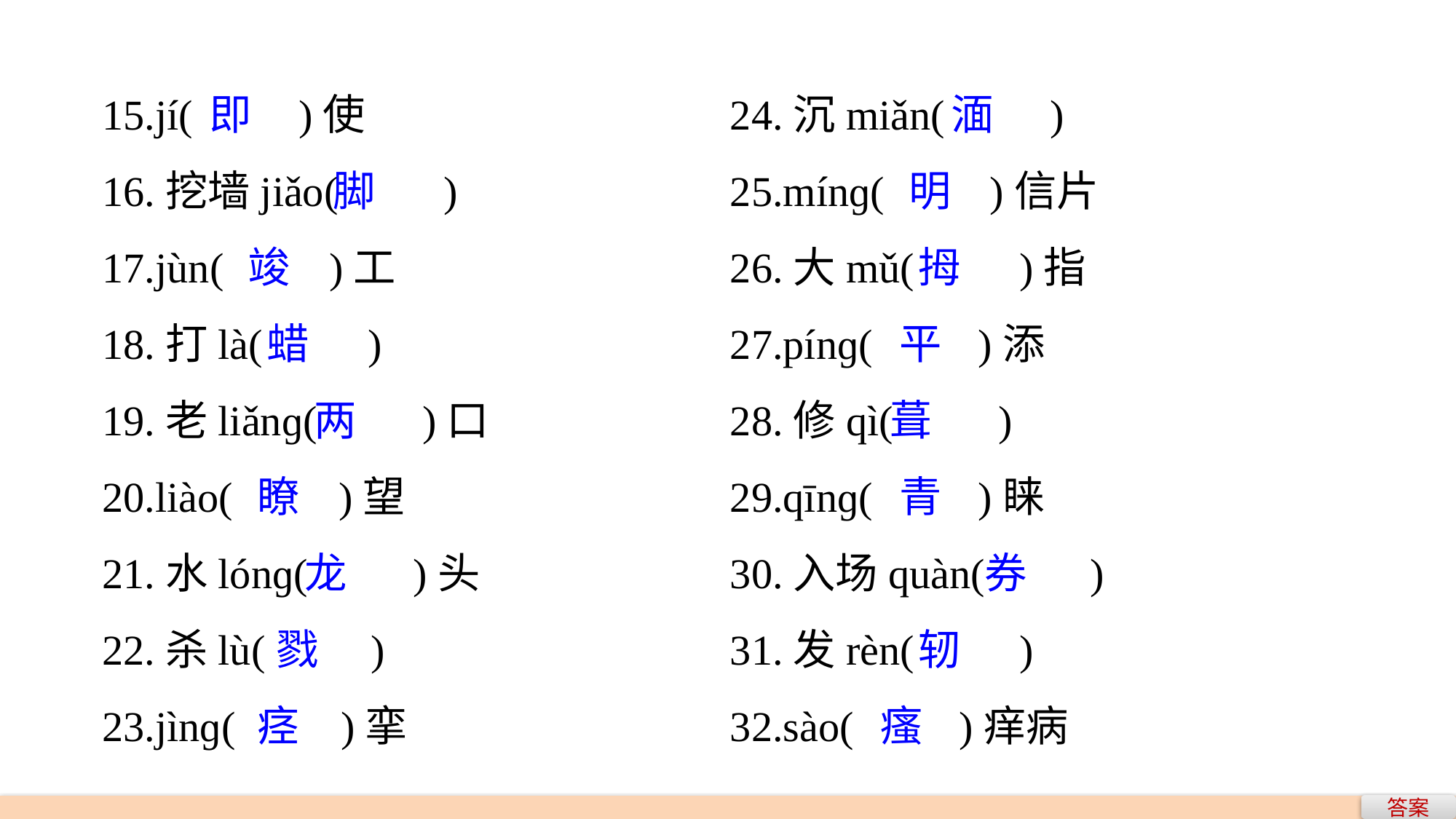

15.jí(　　)使
16.挖墙jiǎo(　　)
17.jùn(　　)工
18.打là(　　)
19.老liǎnɡ(　　)口
20.liào(　　)望
21.水lónɡ(　　)头
22.杀lù(　　)
23.jìnɡ(　　)挛
即
            脚
   竣
     蜡
          两
    瞭
         龙
      戮
    痉
24.沉miǎn(　　)
25.mínɡ(　　)信片
26.大mǔ(　　)指
27.pínɡ(　　)添
28.修qì(　　)
29.qīnɡ(　　)睐
30.入场quàn(　　)
31.发rèn(　　)
32.sào(　　)痒病
	湎
      明
       拇
     平
    葺
     青
              券
       轫
   瘙
答案